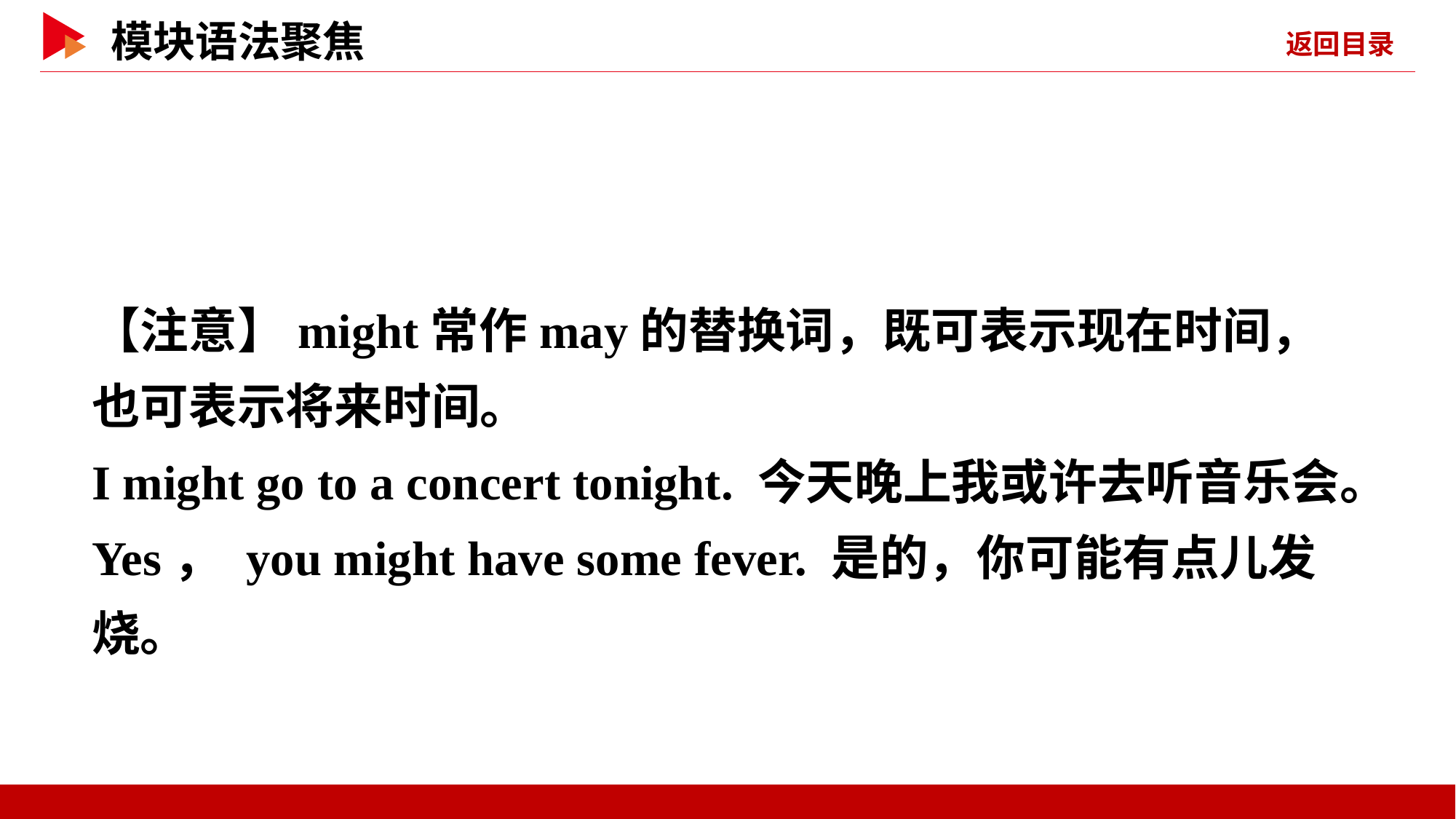

【注意】might常作may的替换词，既可表示现在时间，也可表示将来时间。
I might go to a concert tonight. 今天晚上我或许去听音乐会。
Yes， you might have some fever. 是的，你可能有点儿发烧。